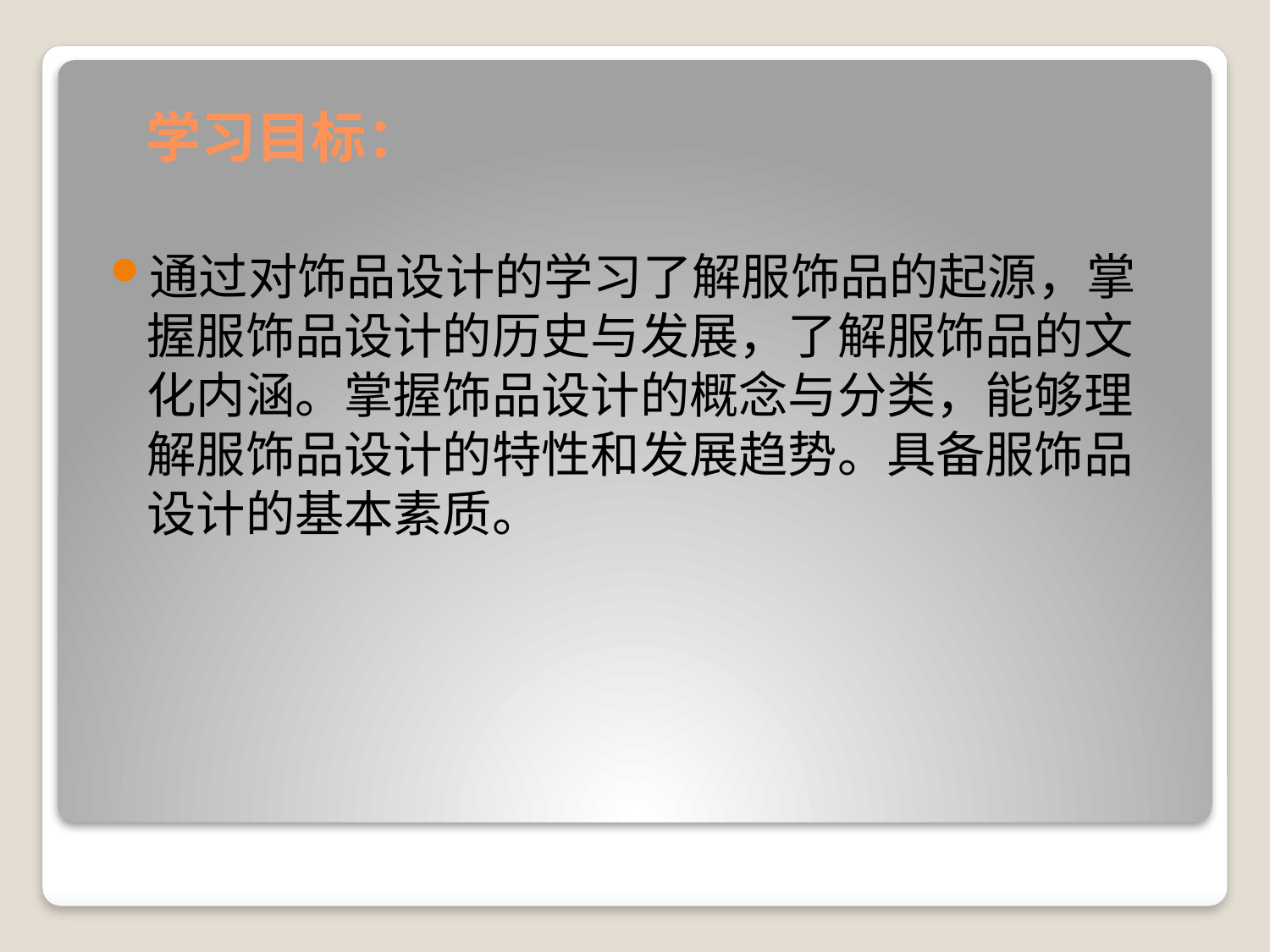

# 学习目标：
通过对饰品设计的学习了解服饰品的起源，掌握服饰品设计的历史与发展，了解服饰品的文化内涵。掌握饰品设计的概念与分类，能够理解服饰品设计的特性和发展趋势。具备服饰品设计的基本素质。